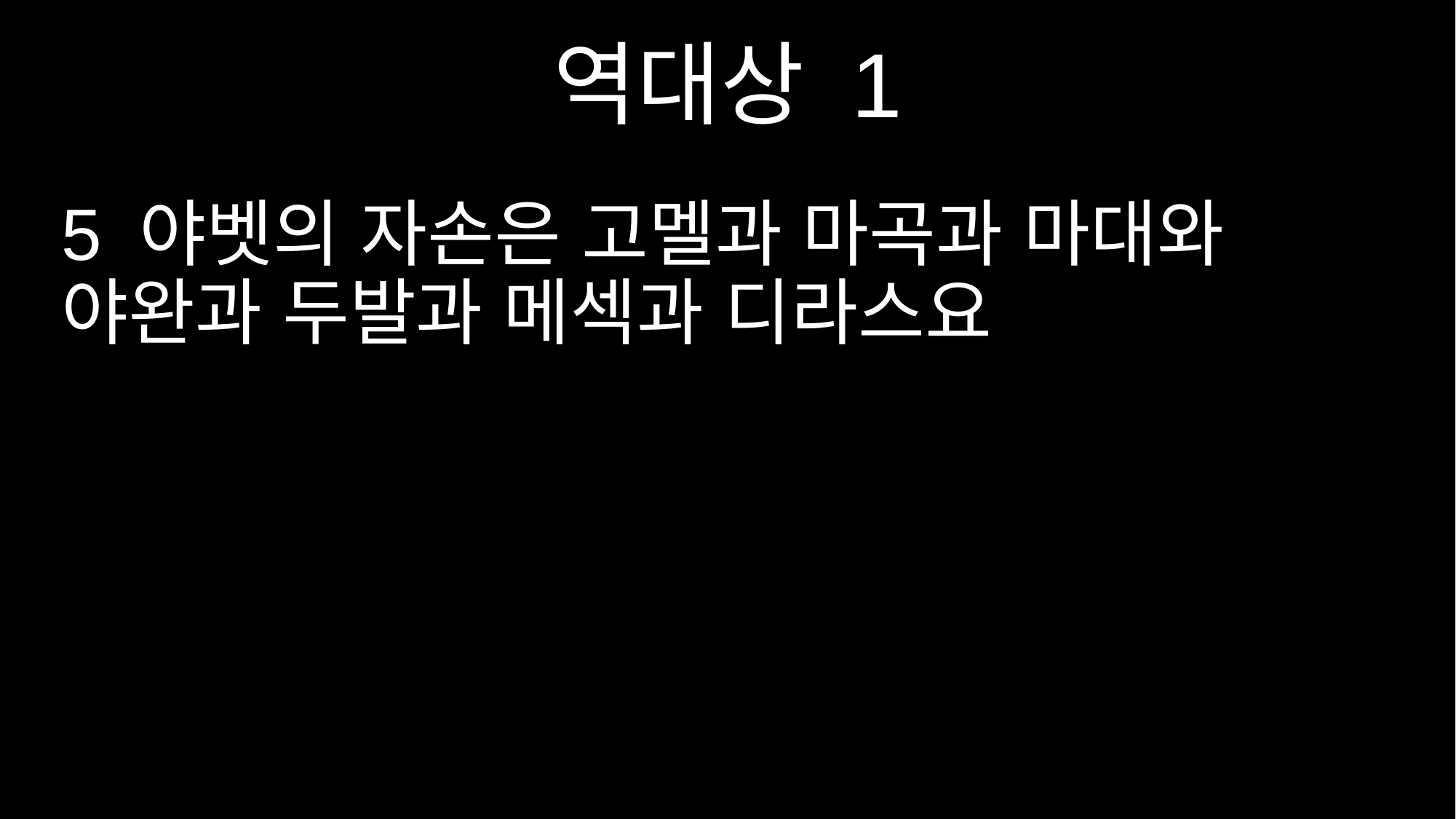

역대상 1
5 야벳의 자손은 고멜과 마곡과 마대와 야완과 두발과 메섹과 디라스요